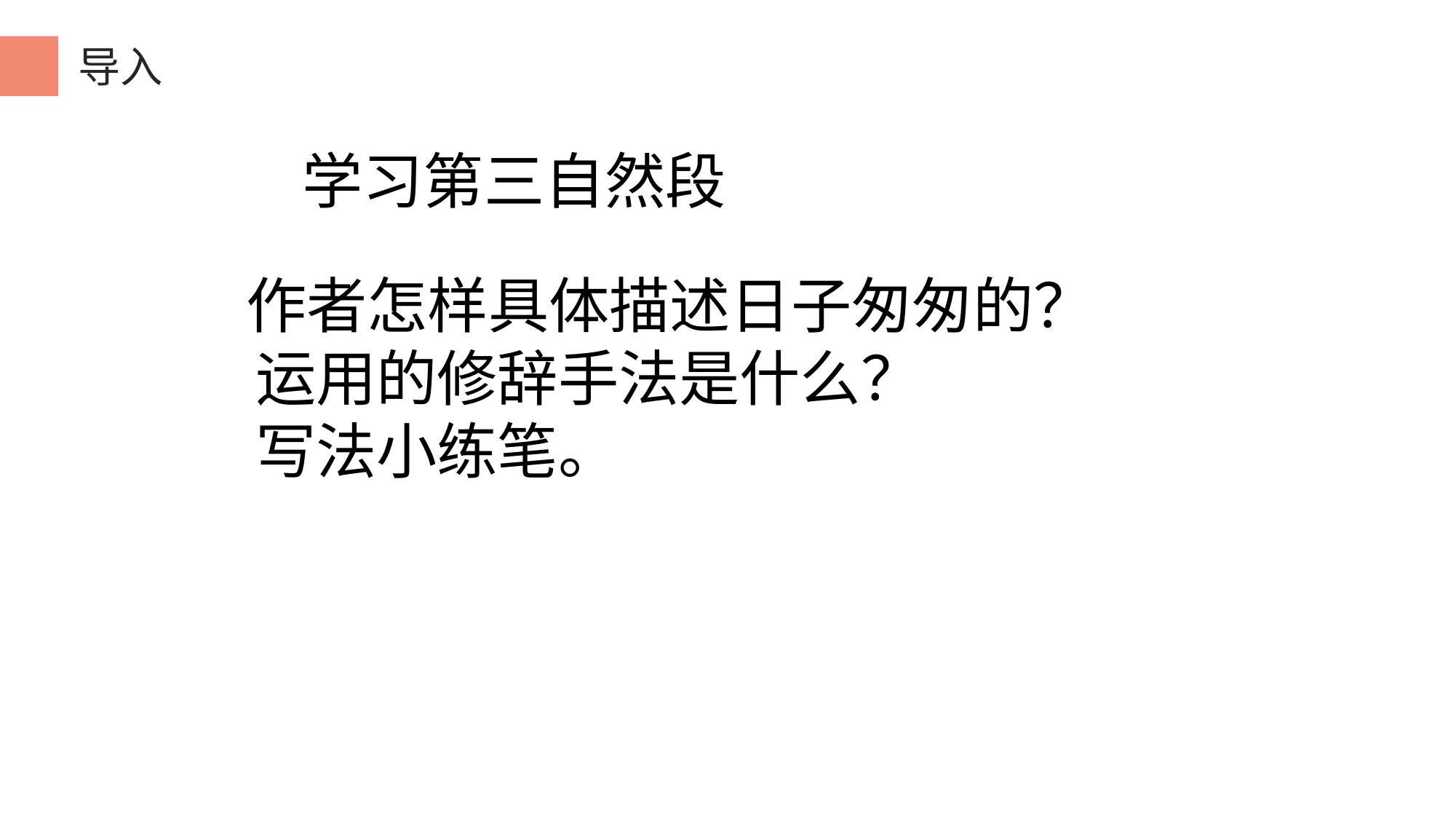

导入

学习第三自然段
  作者怎样具体描述日子匆匆的？
 运用的修辞手法是什么？
 写法小练笔。
3